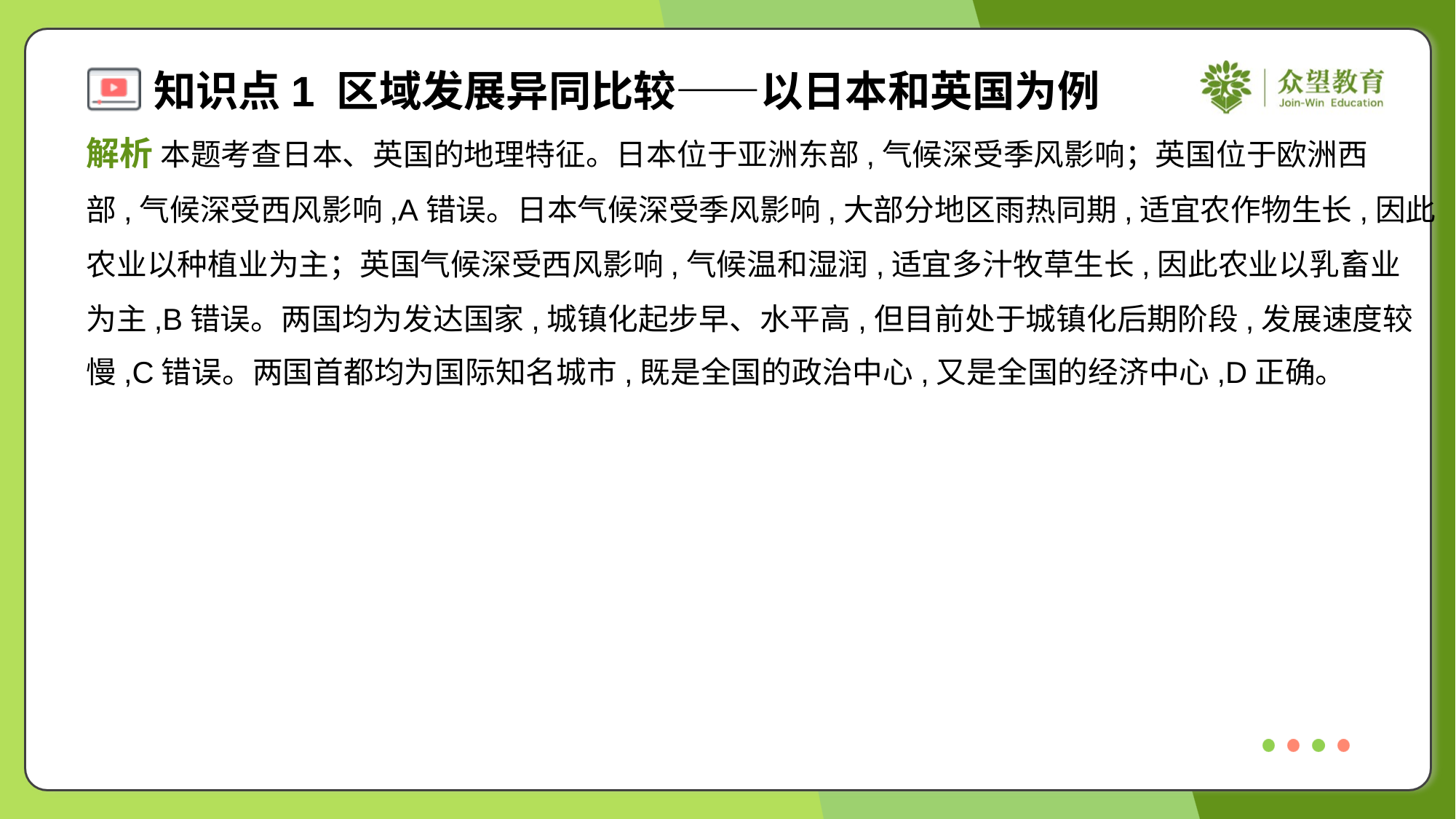

解析 本题考查日本、英国的地理特征。日本位于亚洲东部,气候深受季风影响；英国位于欧洲西
部,气候深受西风影响,A错误。日本气候深受季风影响,大部分地区雨热同期,适宜农作物生长,因此
农业以种植业为主；英国气候深受西风影响,气候温和湿润,适宜多汁牧草生长,因此农业以乳畜业
为主,B错误。两国均为发达国家,城镇化起步早、水平高,但目前处于城镇化后期阶段,发展速度较
慢,C错误。两国首都均为国际知名城市,既是全国的政治中心,又是全国的经济中心,D正确。